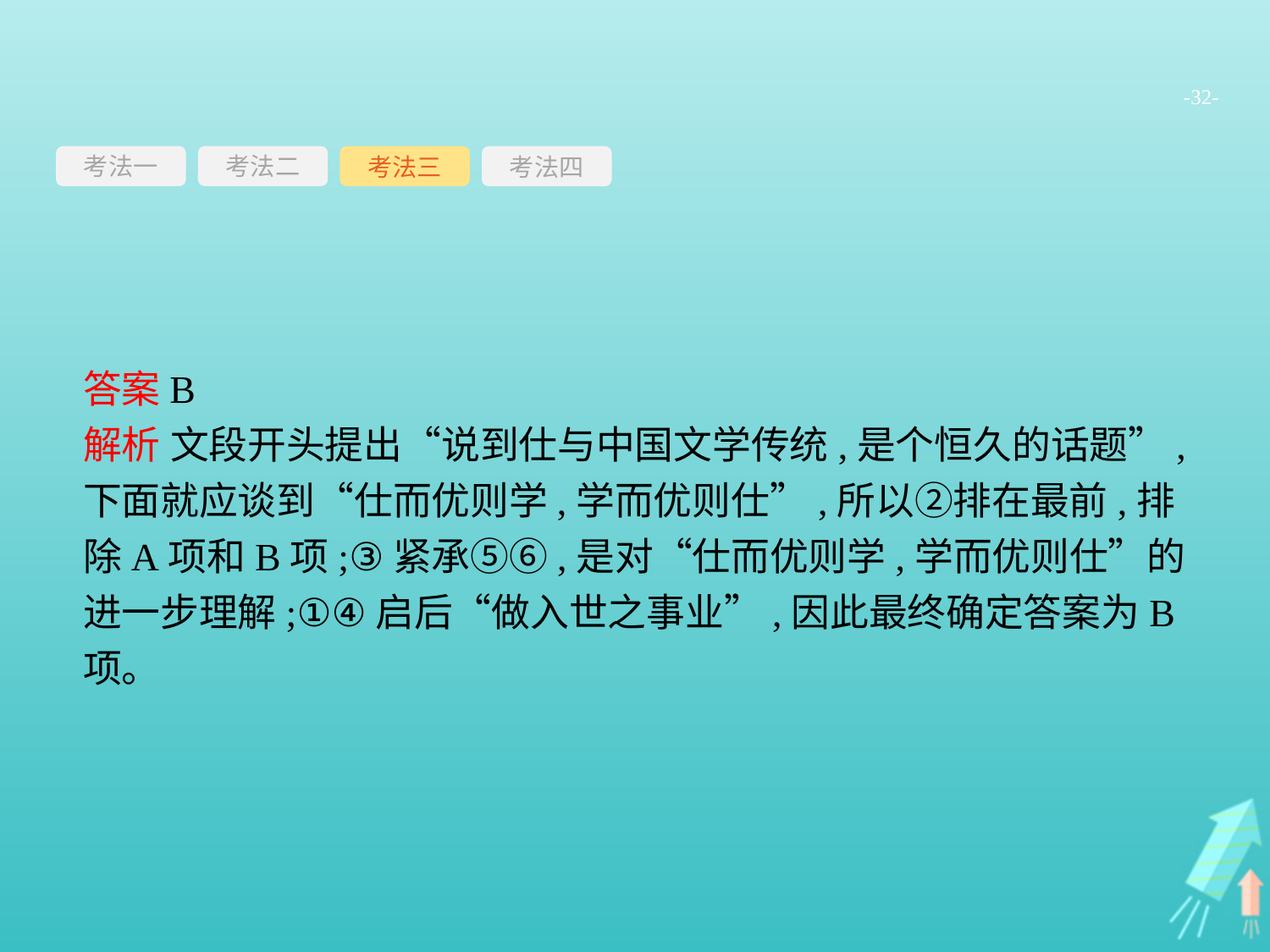

-32-
考法一
考法三
考法四
考法二
答案B
解析 文段开头提出“说到仕与中国文学传统,是个恒久的话题”,下面就应谈到“仕而优则学,学而优则仕”,所以②排在最前,排除A项和B项;③紧承⑤⑥,是对“仕而优则学,学而优则仕”的进一步理解;①④启后“做入世之事业”,因此最终确定答案为B项。